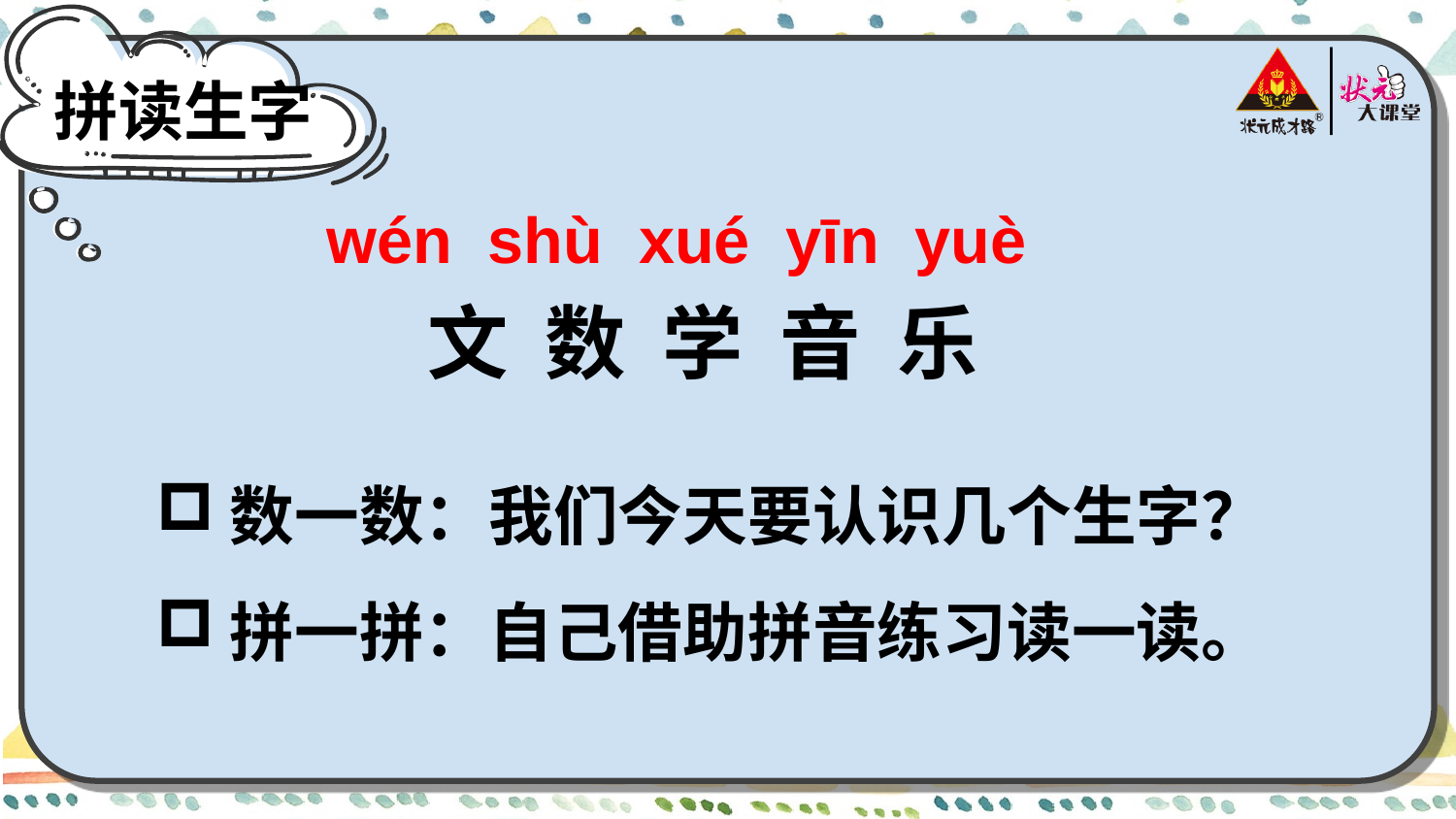

拼读生字
wén  shù  xué  yīn  yuè
文  数  学  音  乐
数一数：我们今天要认识几个生字？
拼一拼：自己借助拼音练习读一读。